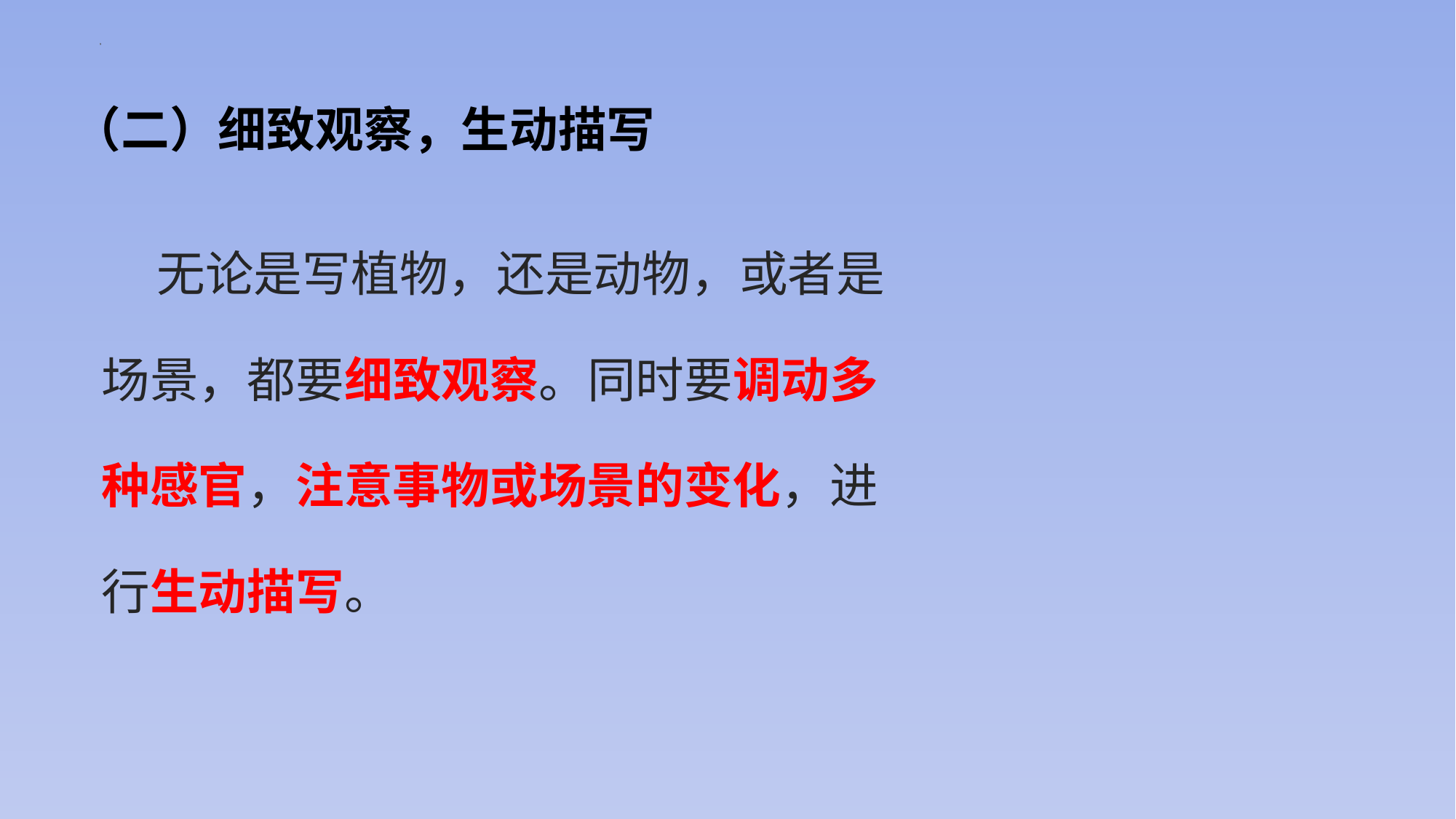

（二）细致观察，生动描写
    无论是写植物，还是动物，或者是场景，都要细致观察。同时要调动多种感官，注意事物或场景的变化，进行生动描写。